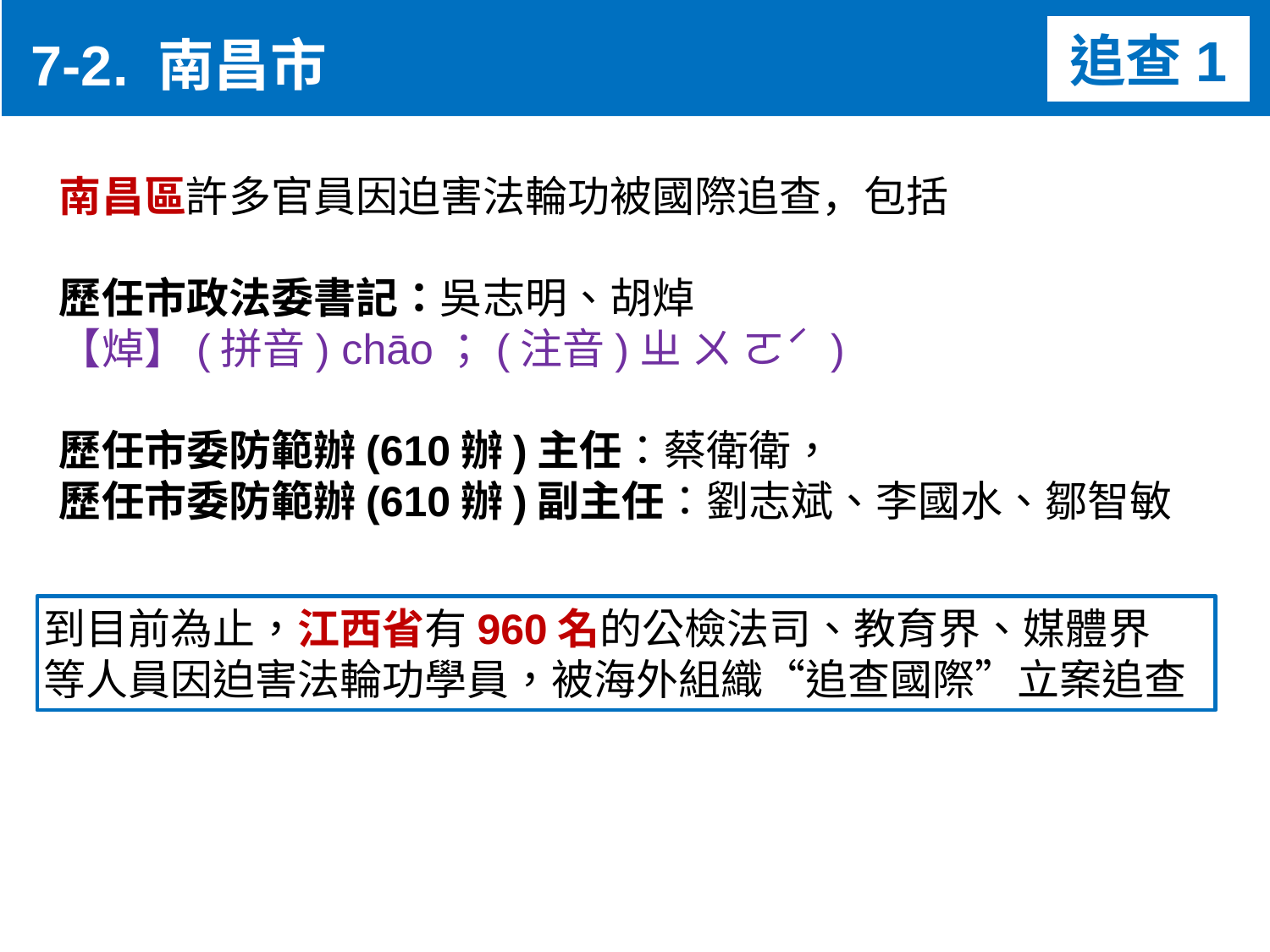

7-2. 南昌市
追查1
南昌區許多官員因迫害法輪功被國際追查，包括

歷任市政法委書記：吳志明、胡焯
【焯】(拼音) chāo；(注音)ㄓ ㄨ ㄛˊ )

歷任市委防範辦(610辦)主任：蔡衛衛，
歷任市委防範辦(610辦)副主任：劉志斌、李國水、鄒智敏
到目前為止，江西省有960名的公檢法司、教育界、媒體界
等人員因迫害法輪功學員，被海外組織“追查國際”立案追查